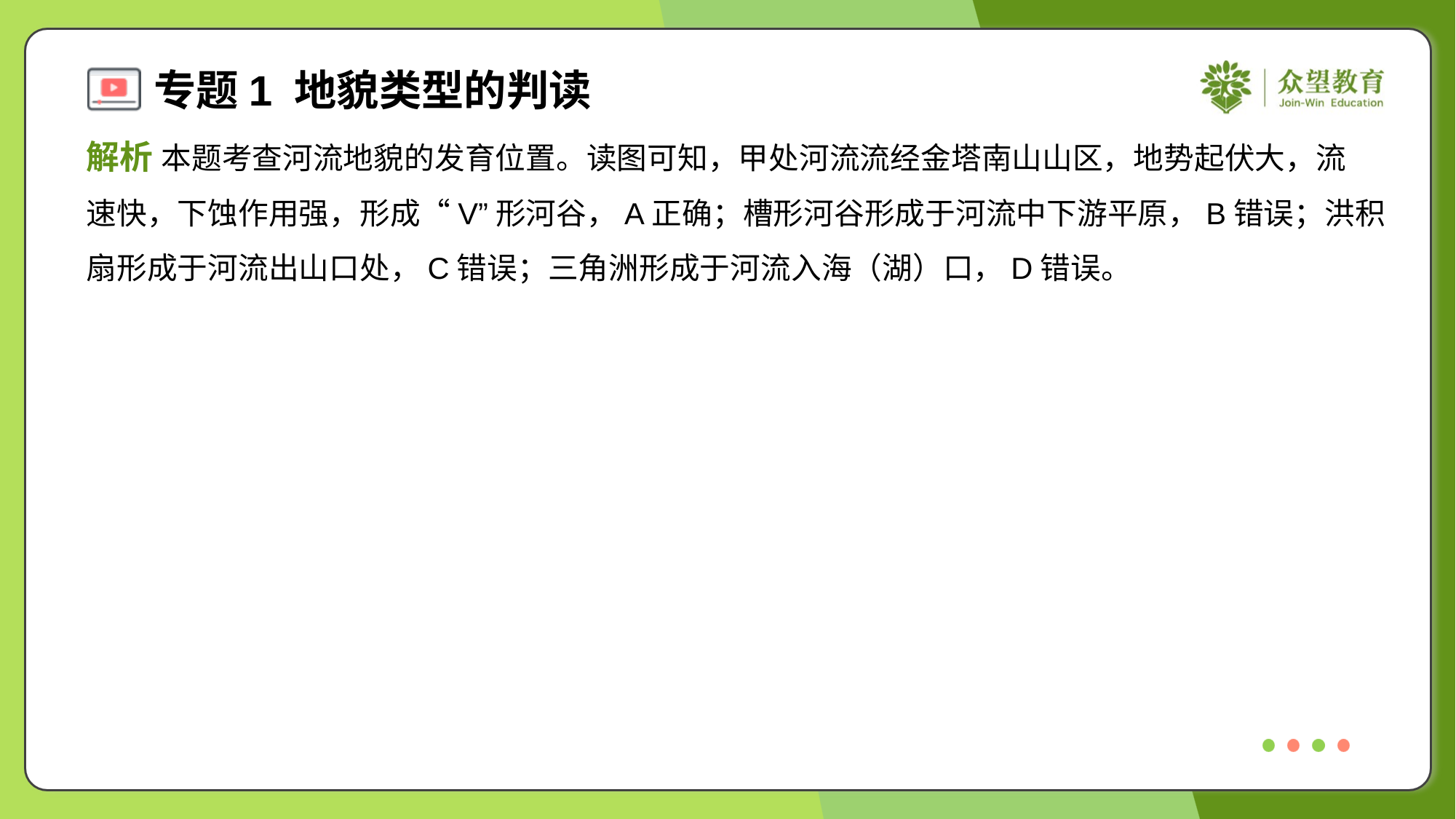

解析 本题考查河流地貌的发育位置。读图可知，甲处河流流经金塔南山山区，地势起伏大，流
速快，下蚀作用强，形成“V”形河谷，A正确；槽形河谷形成于河流中下游平原，B错误；洪积
扇形成于河流出山口处，C错误；三角洲形成于河流入海（湖）口，D错误。